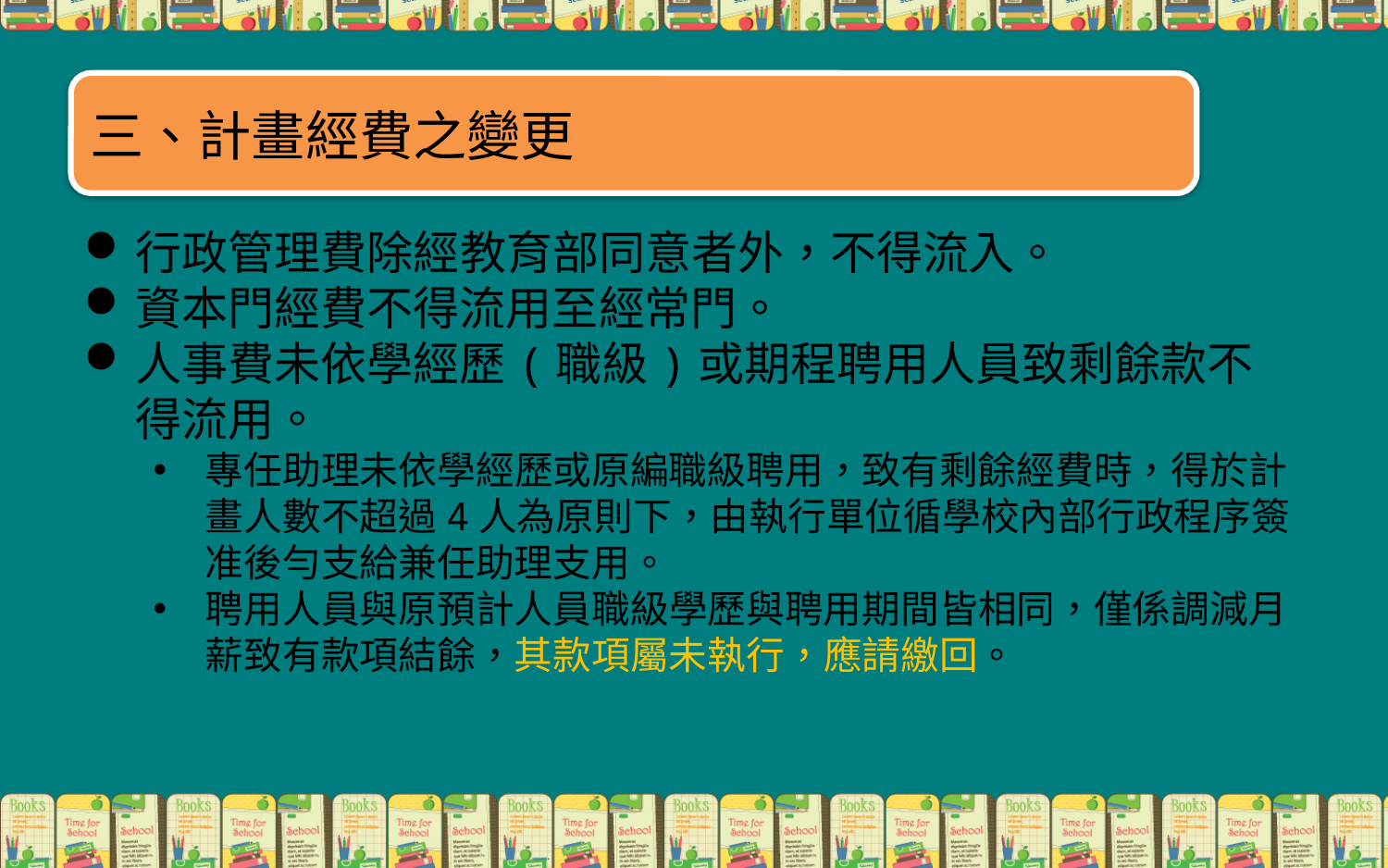

三、計畫經費之變更
行政管理費除經教育部同意者外，不得流入。
資本門經費不得流用至經常門。
人事費未依學經歷(職級)或期程聘用人員致剩餘款不得流用。
專任助理未依學經歷或原編職級聘用，致有剩餘經費時，得於計畫人數不超過4人為原則下，由執行單位循學校內部行政程序簽准後勻支給兼任助理支用。
聘用人員與原預計人員職級學歷與聘用期間皆相同，僅係調減月薪致有款項結餘，其款項屬未執行，應請繳回。